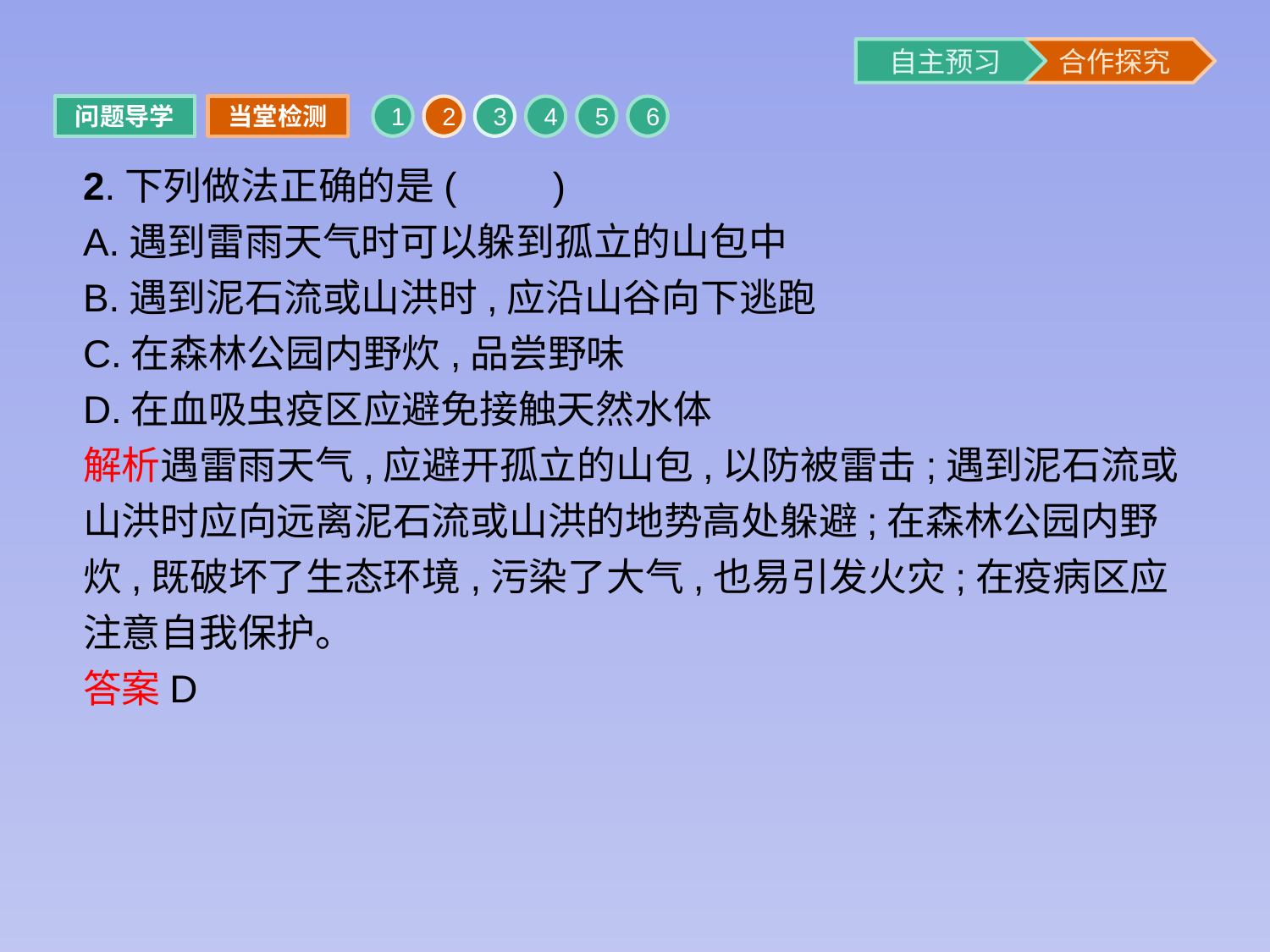

问题导学
当堂检测
1
2
3
4
5
6
2.下列做法正确的是(　　)
A.遇到雷雨天气时可以躲到孤立的山包中
B.遇到泥石流或山洪时,应沿山谷向下逃跑
C.在森林公园内野炊,品尝野味
D.在血吸虫疫区应避免接触天然水体
解析遇雷雨天气,应避开孤立的山包,以防被雷击;遇到泥石流或山洪时应向远离泥石流或山洪的地势高处躲避;在森林公园内野炊,既破坏了生态环境,污染了大气,也易引发火灾;在疫病区应注意自我保护。
答案D